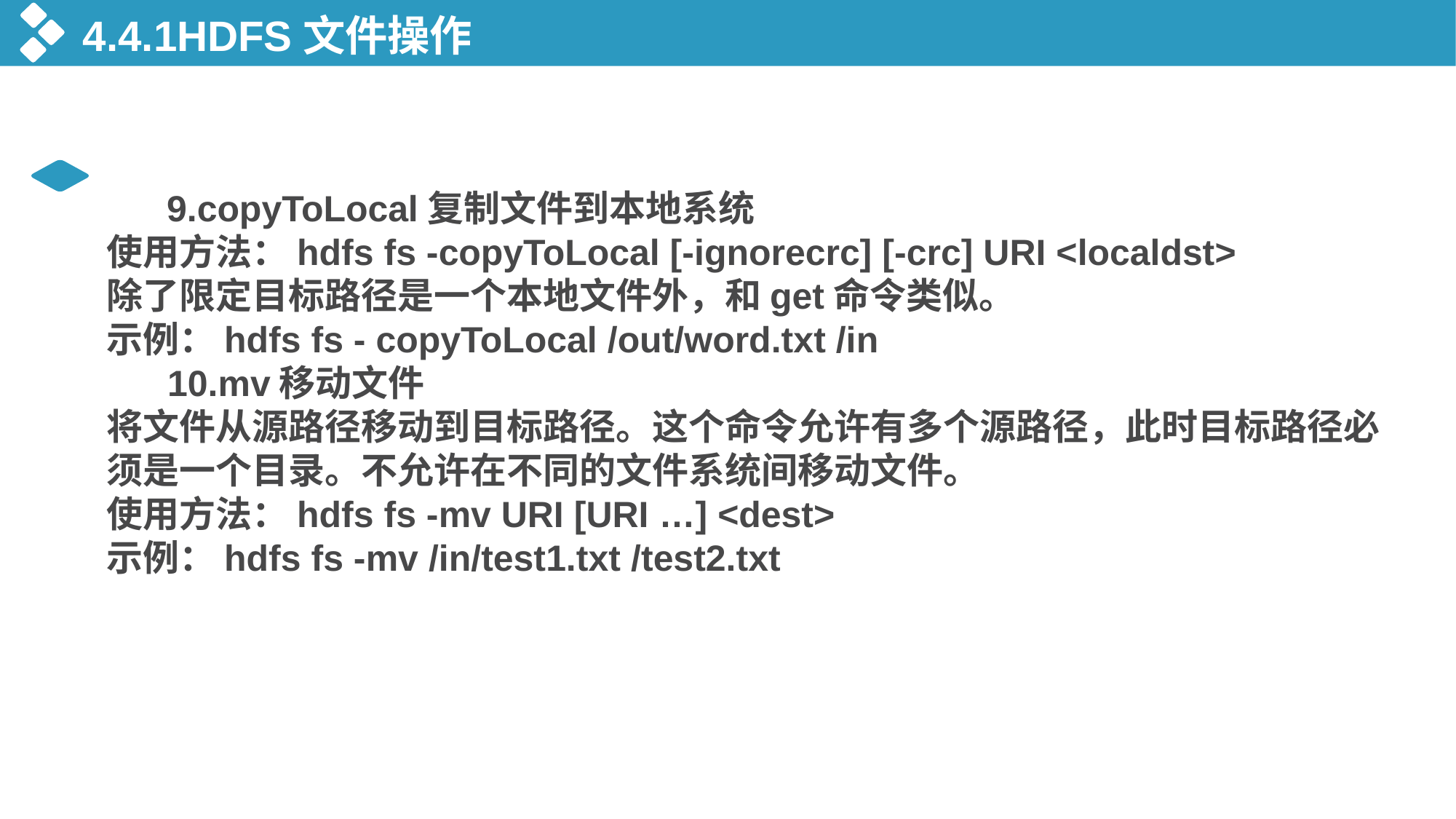

4.4.1HDFS文件操作

       9.copyToLocal复制文件到本地系统
使用方法：hdfs fs -copyToLocal [-ignorecrc] [-crc] URI <localdst>
除了限定目标路径是一个本地文件外，和get命令类似。
示例：hdfs fs - copyToLocal /out/word.txt /in
      10.mv移动文件
将文件从源路径移动到目标路径。这个命令允许有多个源路径，此时目标路径必须是一个目录。不允许在不同的文件系统间移动文件。
使用方法：hdfs fs -mv URI [URI …] <dest>
示例：hdfs fs -mv /in/test1.txt /test2.txt